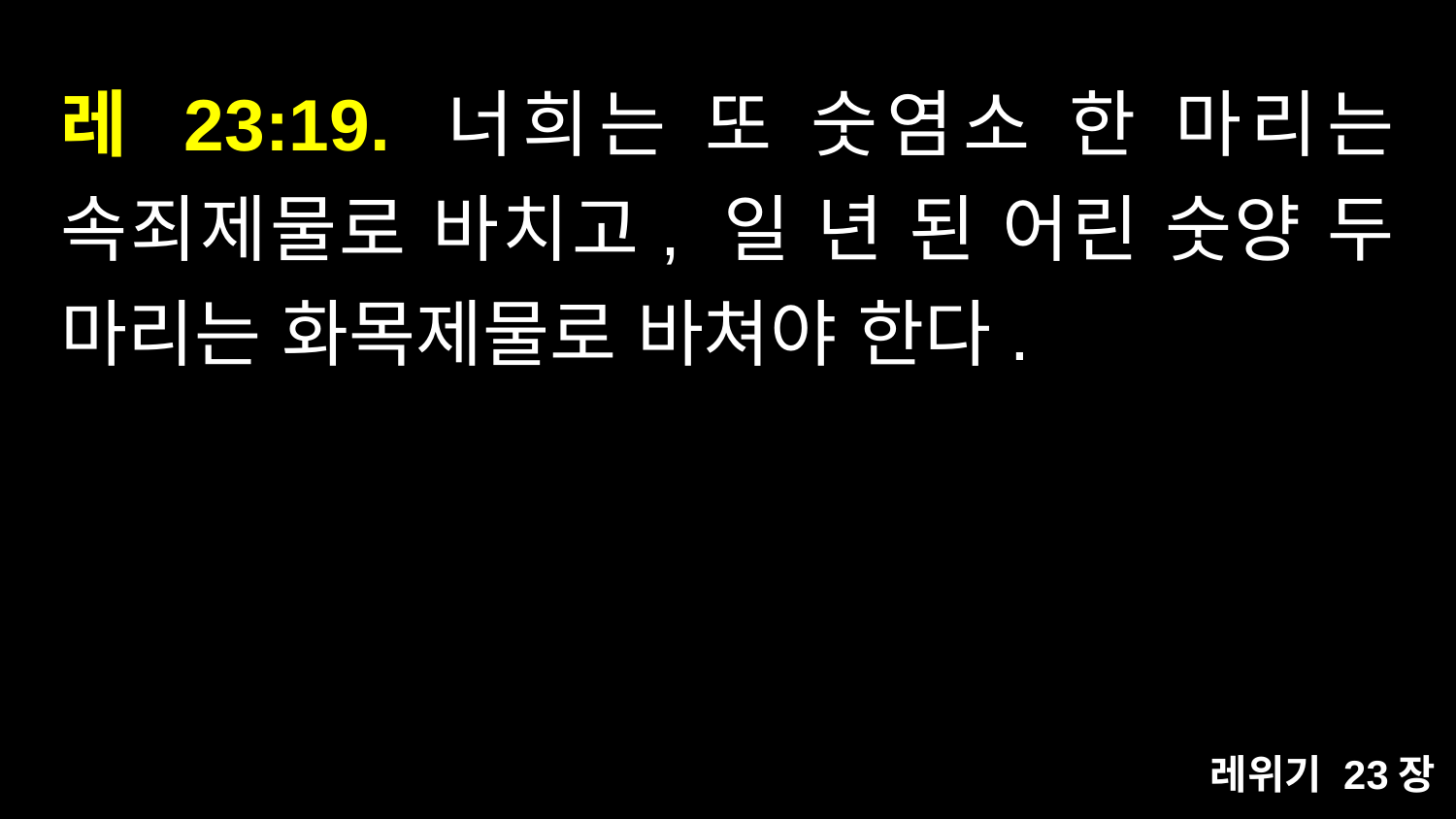

# 레 23:19. 너희는 또 숫염소 한 마리는 속죄제물로 바치고, 일 년 된 어린 숫양 두 마리는 화목제물로 바쳐야 한다.
레위기 23장